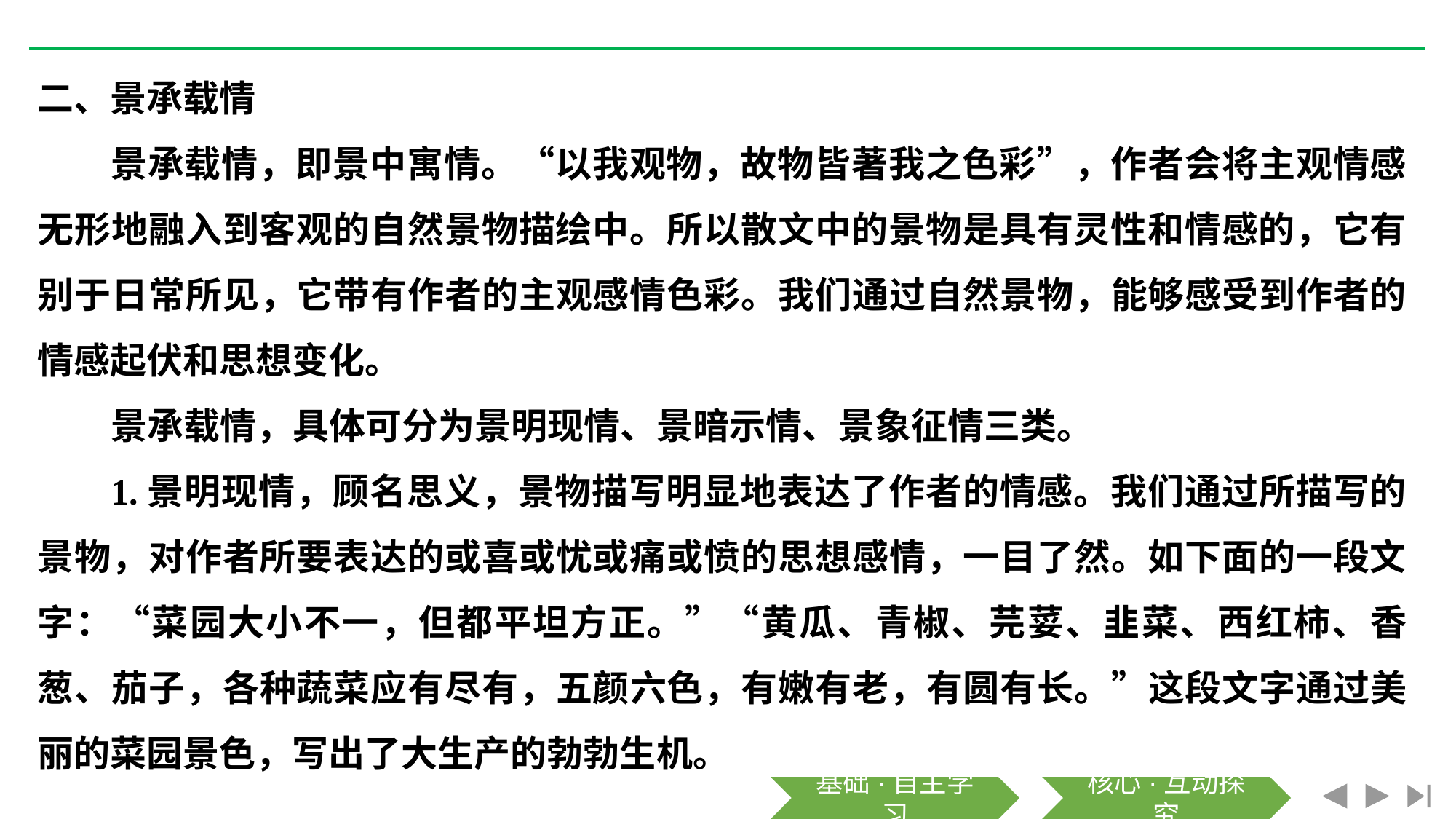

二、景承载情
景承载情，即景中寓情。“以我观物，故物皆著我之色彩”，作者会将主观情感无形地融入到客观的自然景物描绘中。所以散文中的景物是具有灵性和情感的，它有别于日常所见，它带有作者的主观感情色彩。我们通过自然景物，能够感受到作者的情感起伏和思想变化。
景承载情，具体可分为景明现情、景暗示情、景象征情三类。
1.景明现情，顾名思义，景物描写明显地表达了作者的情感。我们通过所描写的景物，对作者所要表达的或喜或忧或痛或愤的思想感情，一目了然。如下面的一段文字：“菜园大小不一，但都平坦方正。”“黄瓜、青椒、芫荽、韭菜、西红柿、香葱、茄子，各种蔬菜应有尽有，五颜六色，有嫩有老，有圆有长。”这段文字通过美丽的菜园景色，写出了大生产的勃勃生机。